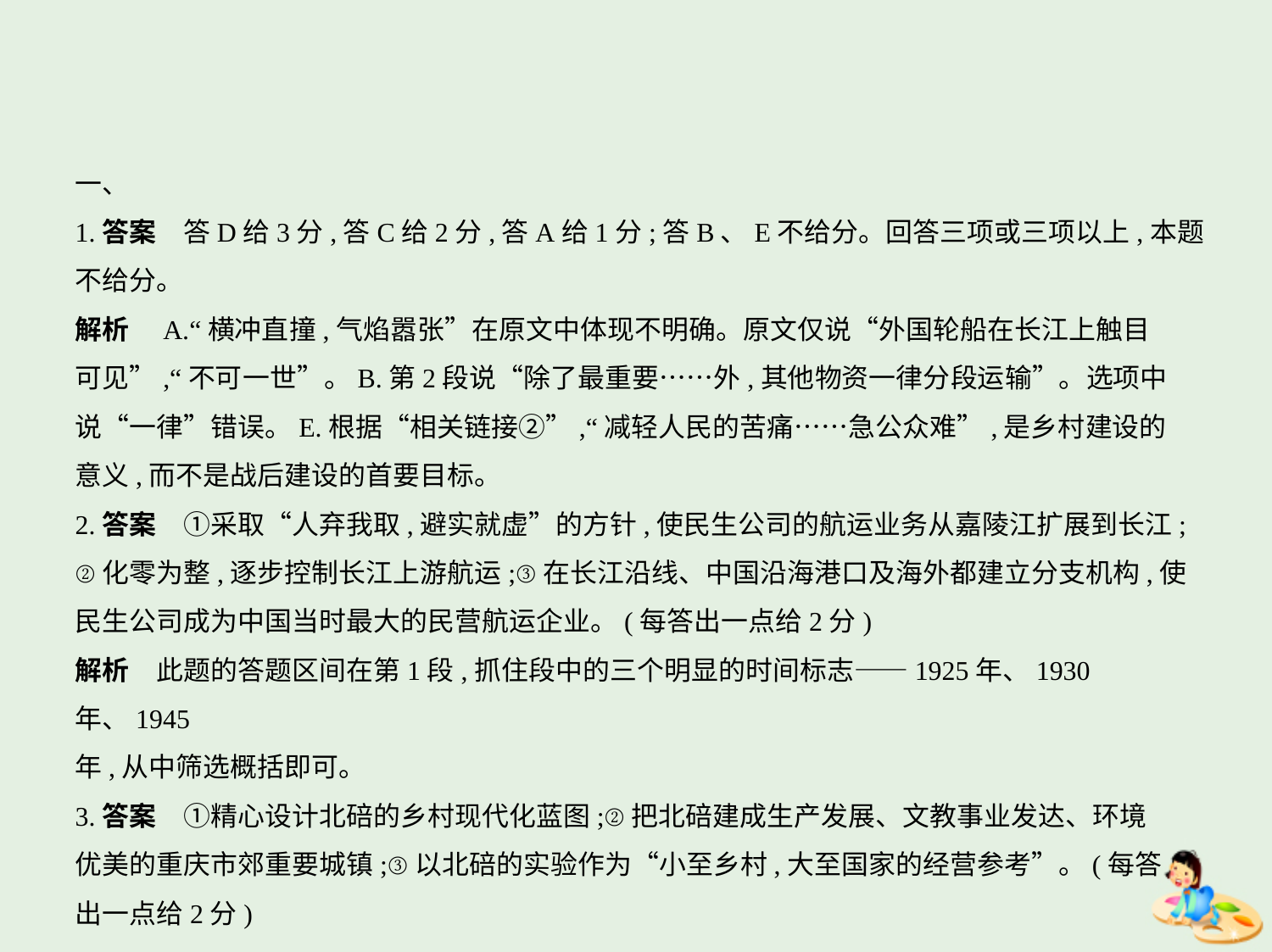

一、
1.答案　答D给3分,答C给2分,答A给1分;答B、E不给分。回答三项或三项以上,本题不给分。
解析　A.“横冲直撞,气焰嚣张”在原文中体现不明确。原文仅说“外国轮船在长江上触目
可见”,“不可一世”。B.第2段说“除了最重要……外,其他物资一律分段运输”。选项中
说“一律”错误。E.根据“相关链接②”,“减轻人民的苦痛……急公众难”,是乡村建设的
意义,而不是战后建设的首要目标。
2.答案　①采取“人弃我取,避实就虚”的方针,使民生公司的航运业务从嘉陵江扩展到长江;
②化零为整,逐步控制长江上游航运;③在长江沿线、中国沿海港口及海外都建立分支机构,使
民生公司成为中国当时最大的民营航运企业。(每答出一点给2分)
解析　此题的答题区间在第1段,抓住段中的三个明显的时间标志——1925年、1930年、1945
年,从中筛选概括即可。
3.答案　①精心设计北碚的乡村现代化蓝图;②把北碚建成生产发展、文教事业发达、环境
优美的重庆市郊重要城镇;③以北碚的实验作为“小至乡村,大至国家的经营参考”。(每答
出一点给2分)